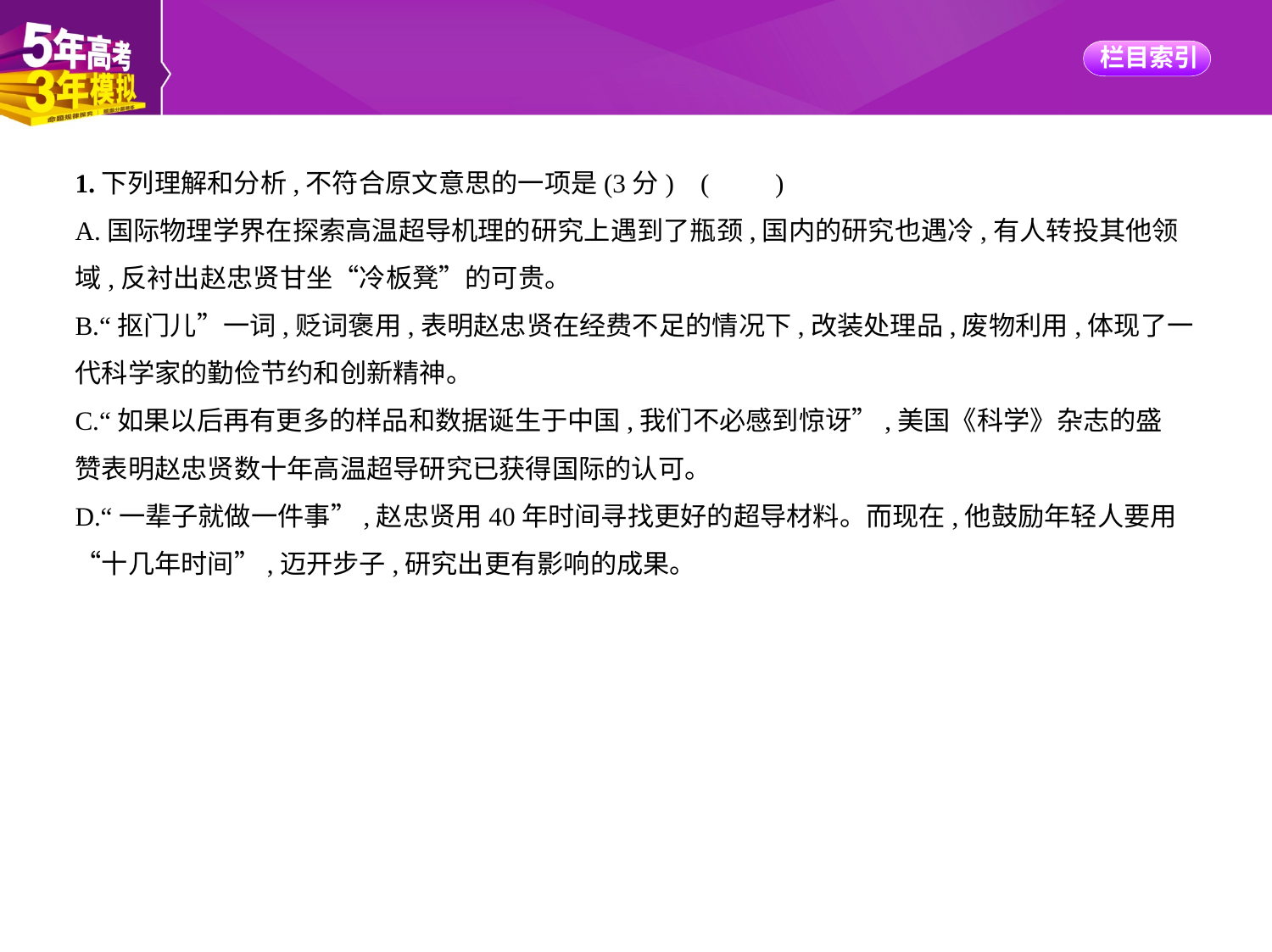

1.下列理解和分析,不符合原文意思的一项是(3分) (　　)
A.国际物理学界在探索高温超导机理的研究上遇到了瓶颈,国内的研究也遇冷,有人转投其他领
域,反衬出赵忠贤甘坐“冷板凳”的可贵。
B.“抠门儿”一词,贬词褒用,表明赵忠贤在经费不足的情况下,改装处理品,废物利用,体现了一
代科学家的勤俭节约和创新精神。
C.“如果以后再有更多的样品和数据诞生于中国,我们不必感到惊讶”,美国《科学》杂志的盛
赞表明赵忠贤数十年高温超导研究已获得国际的认可。
D.“一辈子就做一件事”,赵忠贤用40年时间寻找更好的超导材料。而现在,他鼓励年轻人要用
“十几年时间”,迈开步子,研究出更有影响的成果。